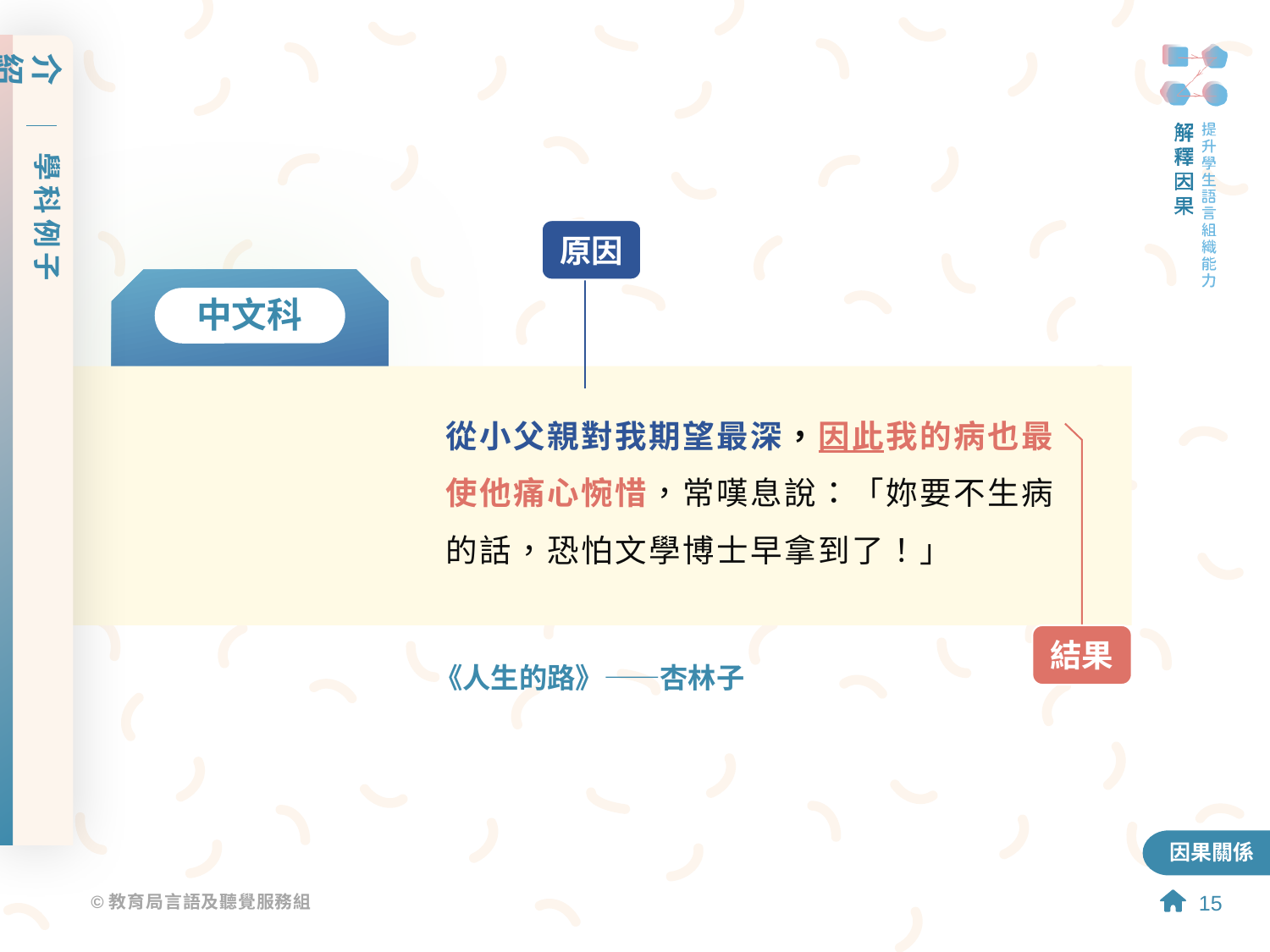

介紹
學科例子
原因

中文科

從小父親對我期望最深，因此我的病也最使他痛心惋惜，常嘆息說：「妳要不生病的話，恐怕文學博士早拿到了！」

結果
《人生的路》——杏林子

因果關係
15
15